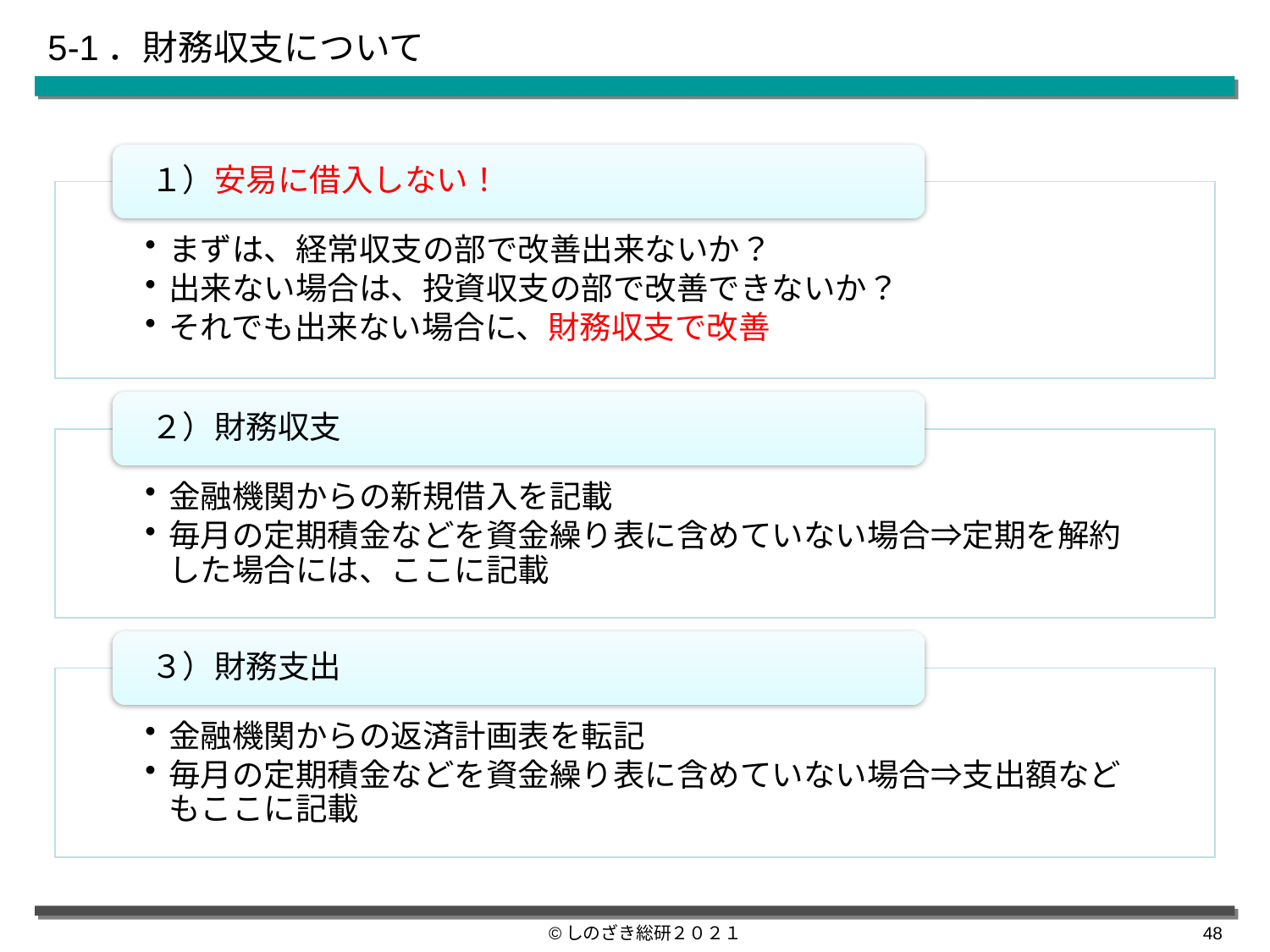

# 5-1．財務収支について
まずは、経常収支の部で改善出来ないか？
出来ない場合は、投資収支の部で改善できないか？
それでも出来ない場合に、財務収支で改善
１）安易に借入しない！
金融機関からの新規借入を記載
毎月の定期積金などを資金繰り表に含めていない場合⇒定期を解約した場合には、ここに記載
２）財務収支
金融機関からの返済計画表を転記
毎月の定期積金などを資金繰り表に含めていない場合⇒支出額などもここに記載
３）財務支出
©しのざき総研２０２１
48